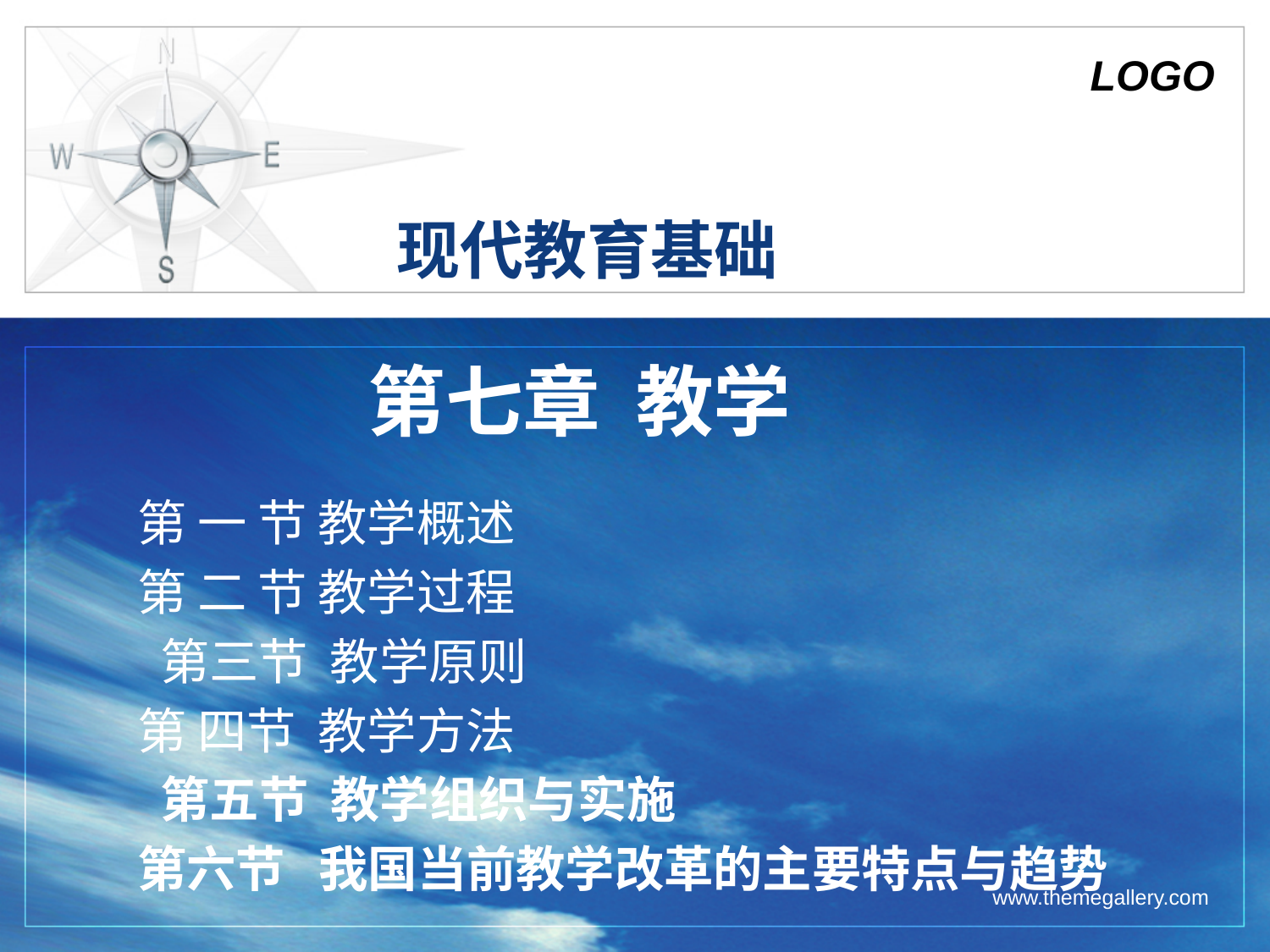

# 现代教育基础
第七章  教学
第 一 节 教学概述
第 二 节 教学过程
 第三节  教学原则
第 四节  教学方法
 第五节  教学组织与实施
第六节   我国当前教学改革的主要特点与趋势